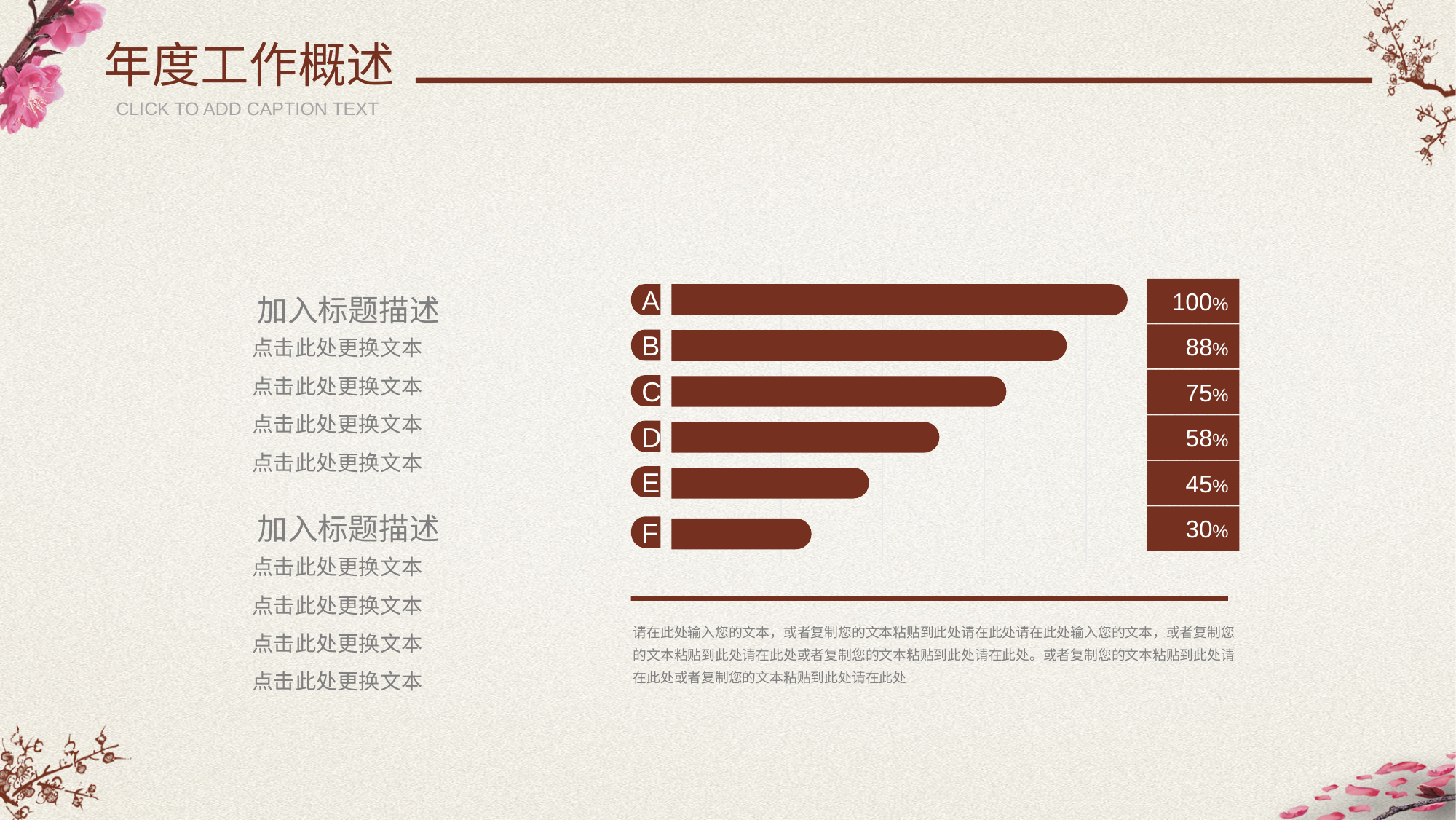

年度工作概述

CLICK TO ADD CAPTION TEXT
加入标题描述
100%

A
点击此处更换文本
点击此处更换文本
点击此处更换文本
点击此处更换文本

88%
B

75%
C

58%
D

45%
E
加入标题描述

30%
F
点击此处更换文本
点击此处更换文本
点击此处更换文本
点击此处更换文本

请在此处输入您的文本，或者复制您的文本粘贴到此处请在此处请在此处输入您的文本，或者复制您的文本粘贴到此处请在此处或者复制您的文本粘贴到此处请在此处。或者复制您的文本粘贴到此处请在此处或者复制您的文本粘贴到此处请在此处